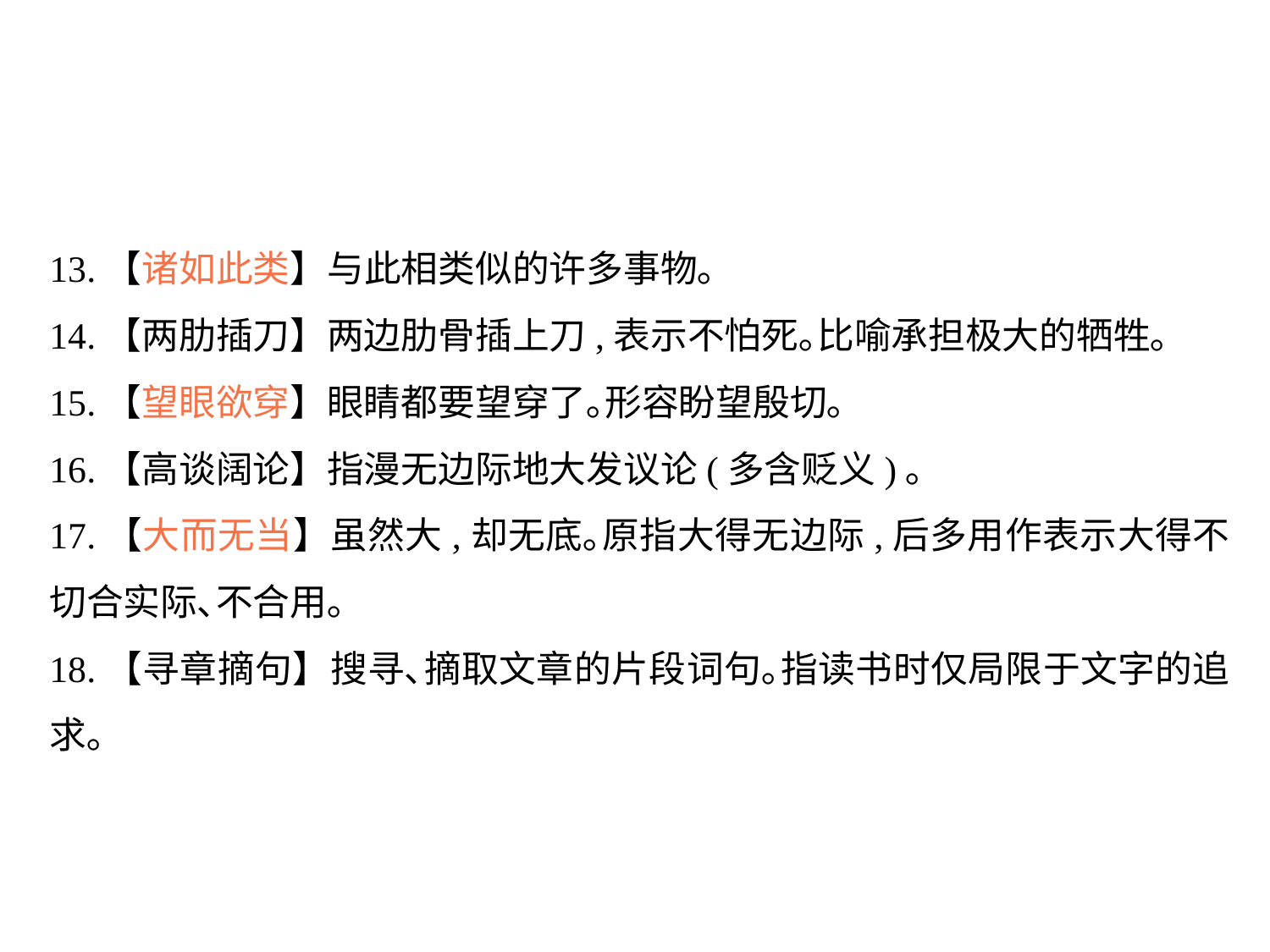

13.【诸如此类】与此相类似的许多事物｡
14.【两肋插刀】两边肋骨插上刀,表示不怕死｡比喻承担极大的牺牲｡
15.【望眼欲穿】眼睛都要望穿了｡形容盼望殷切｡
16.【高谈阔论】指漫无边际地大发议论(多含贬义)｡
17.【大而无当】虽然大,却无底｡原指大得无边际,后多用作表示大得不切合实际､不合用｡
18.【寻章摘句】搜寻､摘取文章的片段词句｡指读书时仅局限于文字的追求｡